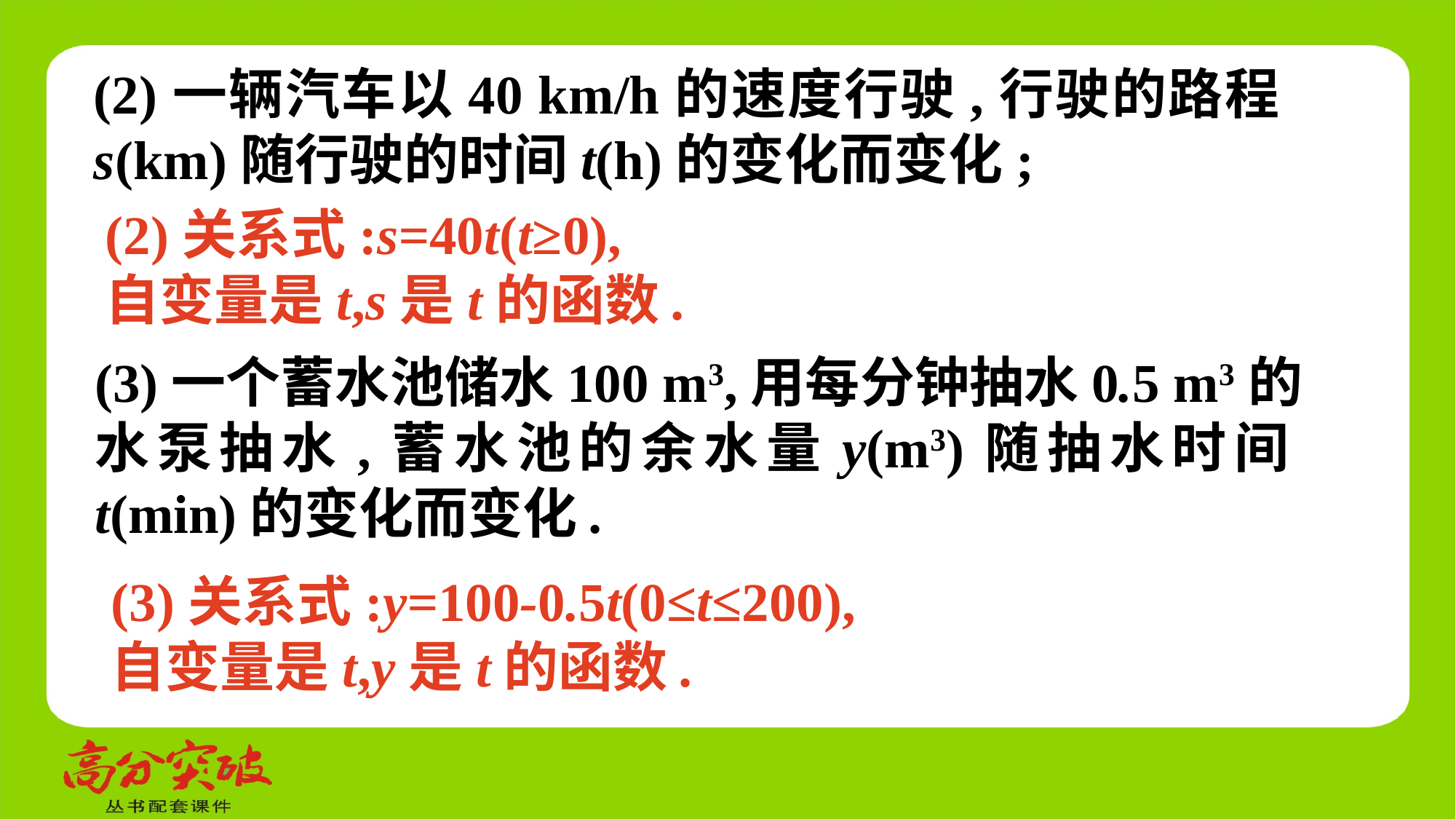

(2)一辆汽车以40 km/h的速度行驶,行驶的路程s(km)随行驶的时间t(h)的变化而变化;
(2)关系式:s=40t(t≥0),
自变量是t,s是t的函数.
(3)一个蓄水池储水100 m3,用每分钟抽水0.5 m3的水泵抽水,蓄水池的余水量y(m3)随抽水时间t(min)的变化而变化.
(3)关系式:y=100-0.5t(0≤t≤200),
自变量是t,y是t的函数.